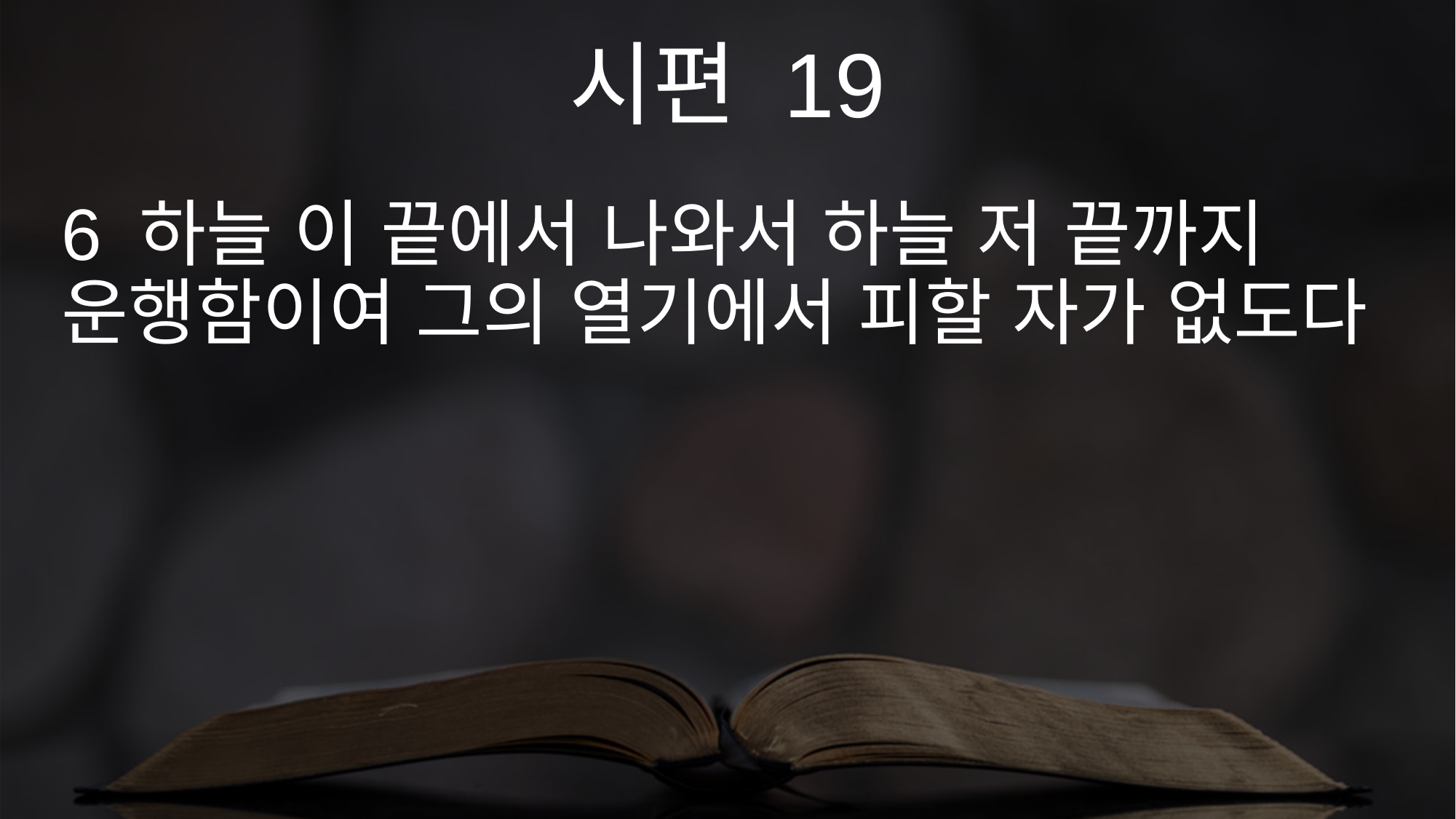

시편 19
6 하늘 이 끝에서 나와서 하늘 저 끝까지 운행함이여 그의 열기에서 피할 자가 없도다